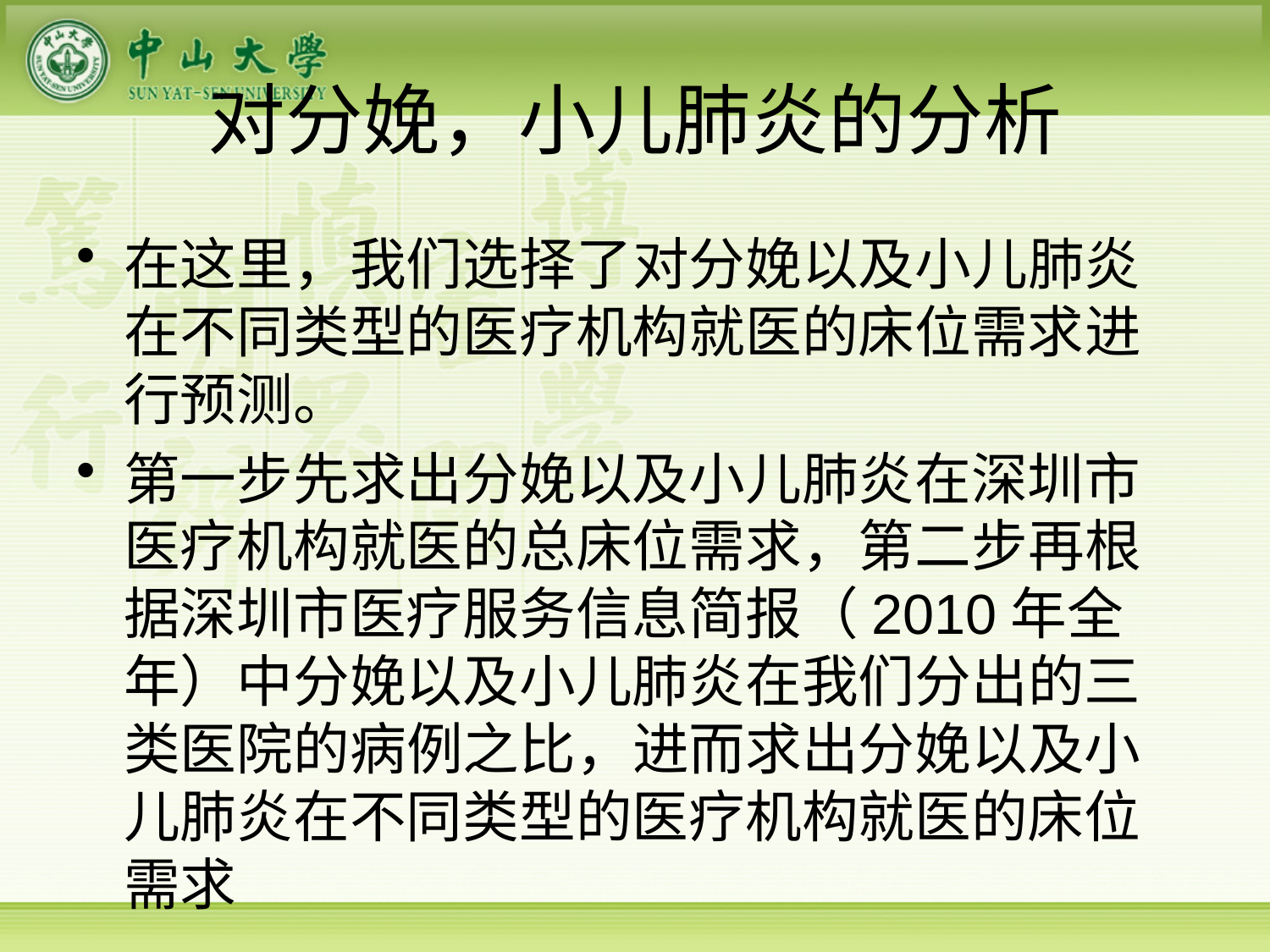

# 对分娩，小儿肺炎的分析
在这里，我们选择了对分娩以及小儿肺炎在不同类型的医疗机构就医的床位需求进行预测。
第一步先求出分娩以及小儿肺炎在深圳市医疗机构就医的总床位需求，第二步再根据深圳市医疗服务信息简报（2010年全年）中分娩以及小儿肺炎在我们分出的三类医院的病例之比，进而求出分娩以及小儿肺炎在不同类型的医疗机构就医的床位需求